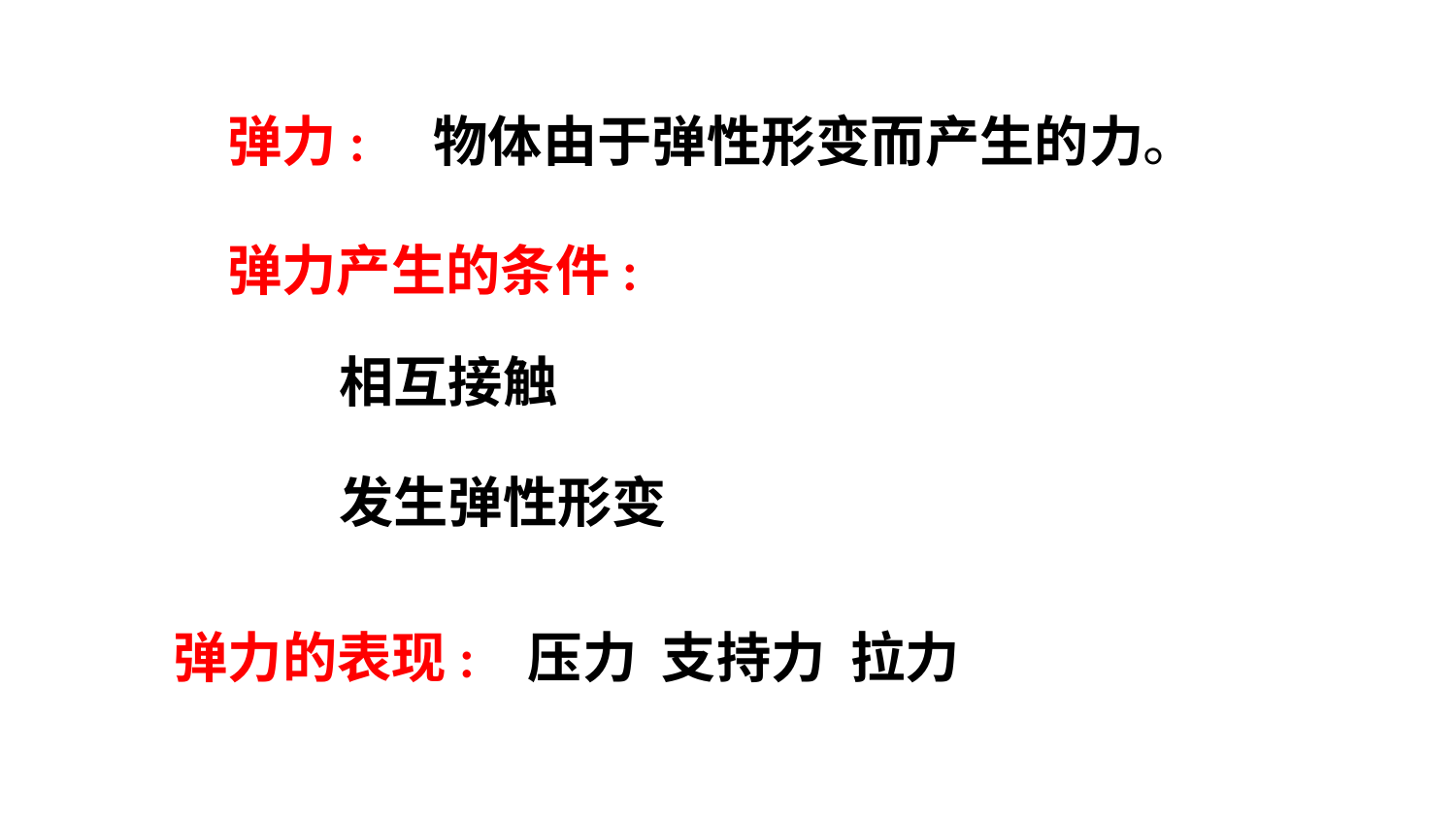

物体由于弹性形变而产生的力。
弹力:
弹力产生的条件:
相互接触
发生弹性形变
压力  支持力  拉力

弹力的表现: